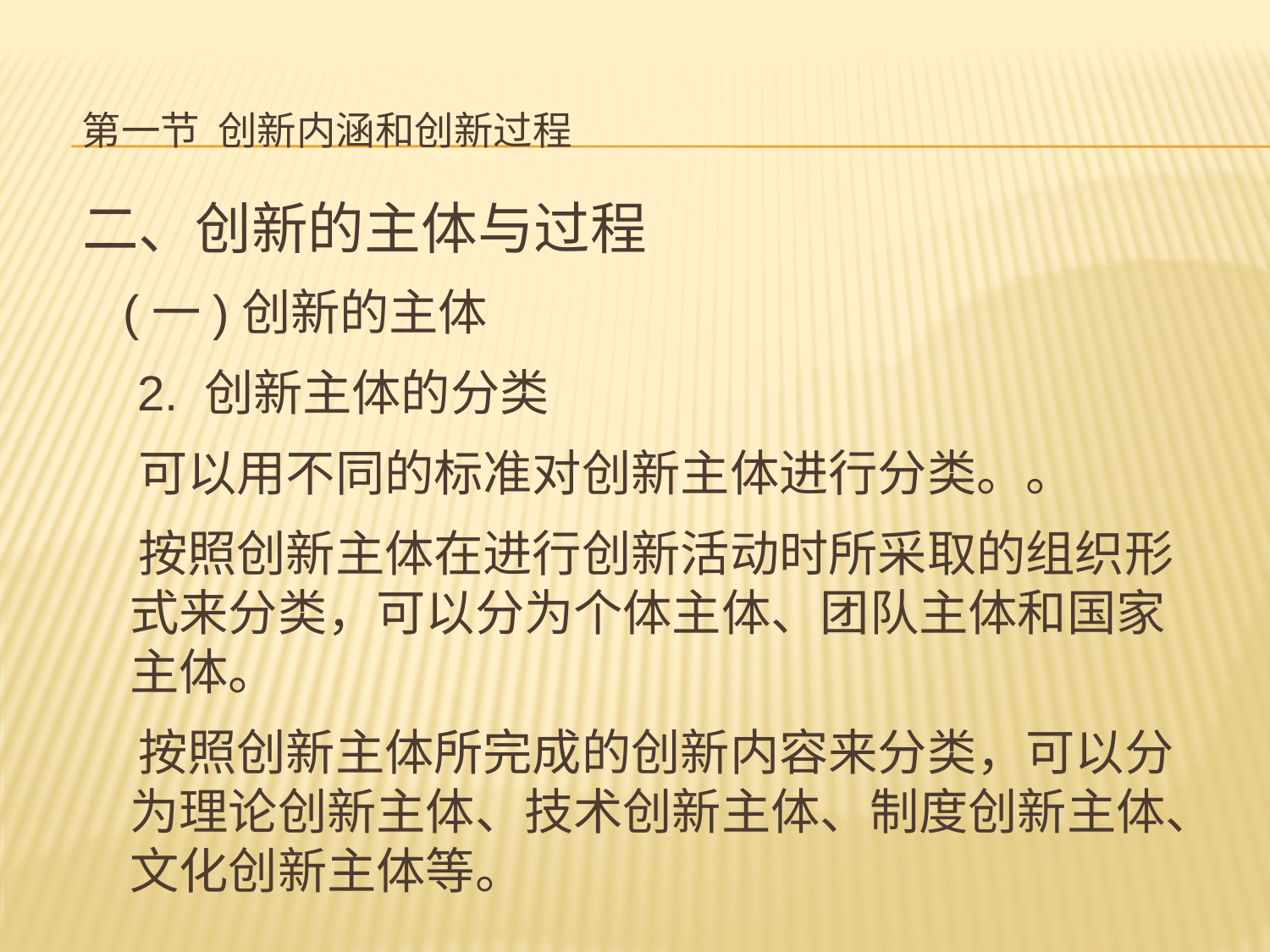

# 第一节  创新内涵和创新过程
二、创新的主体与过程
   (一)创新的主体
    2. 创新主体的分类
    可以用不同的标准对创新主体进行分类。。
    按照创新主体在进行创新活动时所采取的组织形式来分类，可以分为个体主体、团队主体和国家主体。
    按照创新主体所完成的创新内容来分类，可以分为理论创新主体、技术创新主体、制度创新主体、文化创新主体等。